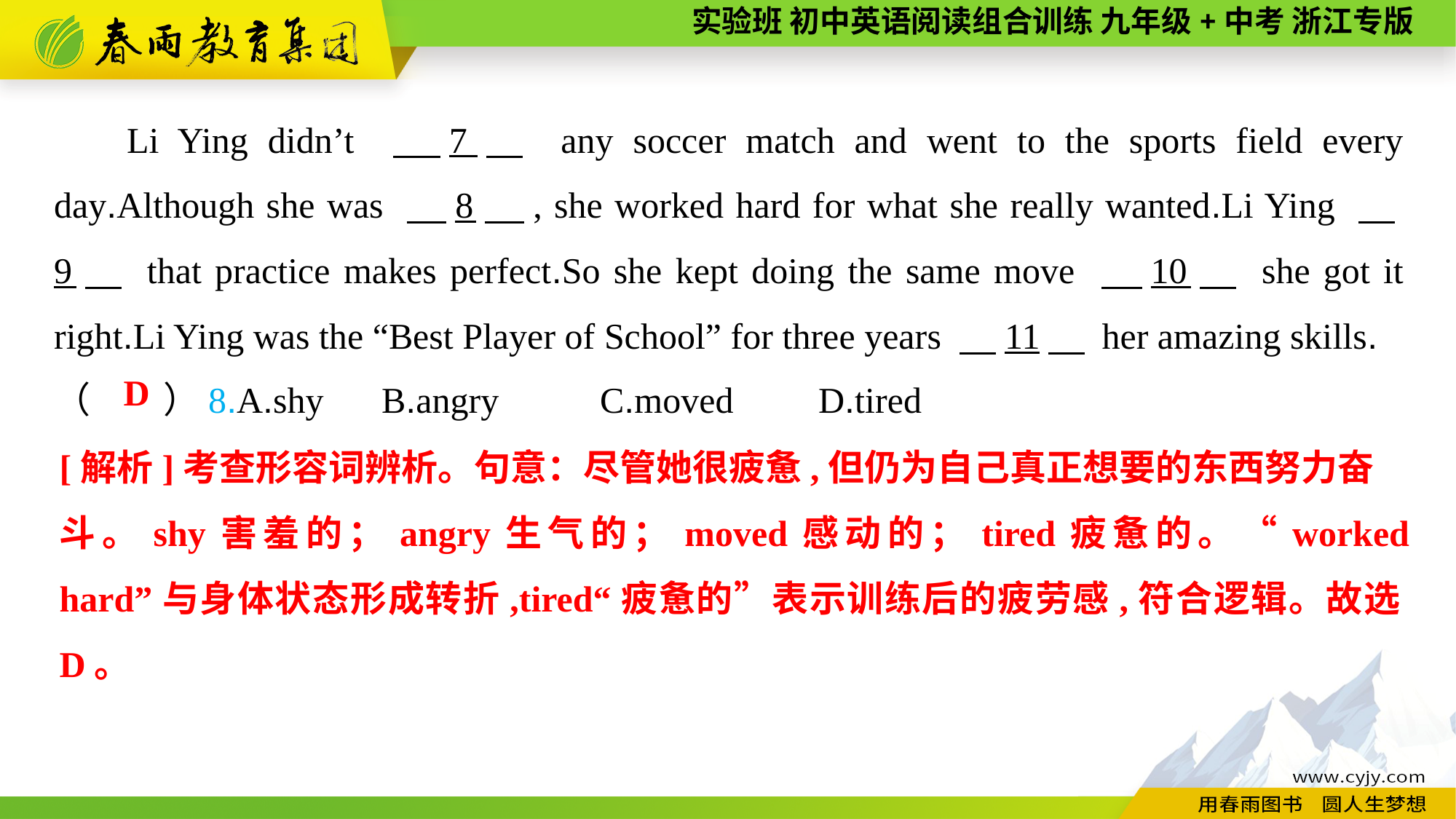

Li Ying didn’t 　7　 any soccer match and went to the sports field every day.Although she was 　8　, she worked hard for what she really wanted.Li Ying 　9　 that practice makes perfect.So she kept doing the same move 　10　 she got it right.Li Ying was the “Best Player of School” for three years 　11　 her amazing skills.
（　　）8.A.shy	B.angry	C.moved	D.tired
D
[解析]考查形容词辨析。句意：尽管她很疲惫,但仍为自己真正想要的东西努力奋
斗。shy害羞的；angry生气的；moved感动的；tired疲惫的。“worked hard”与身体状态形成转折,tired“疲惫的”表示训练后的疲劳感,符合逻辑。故选D。